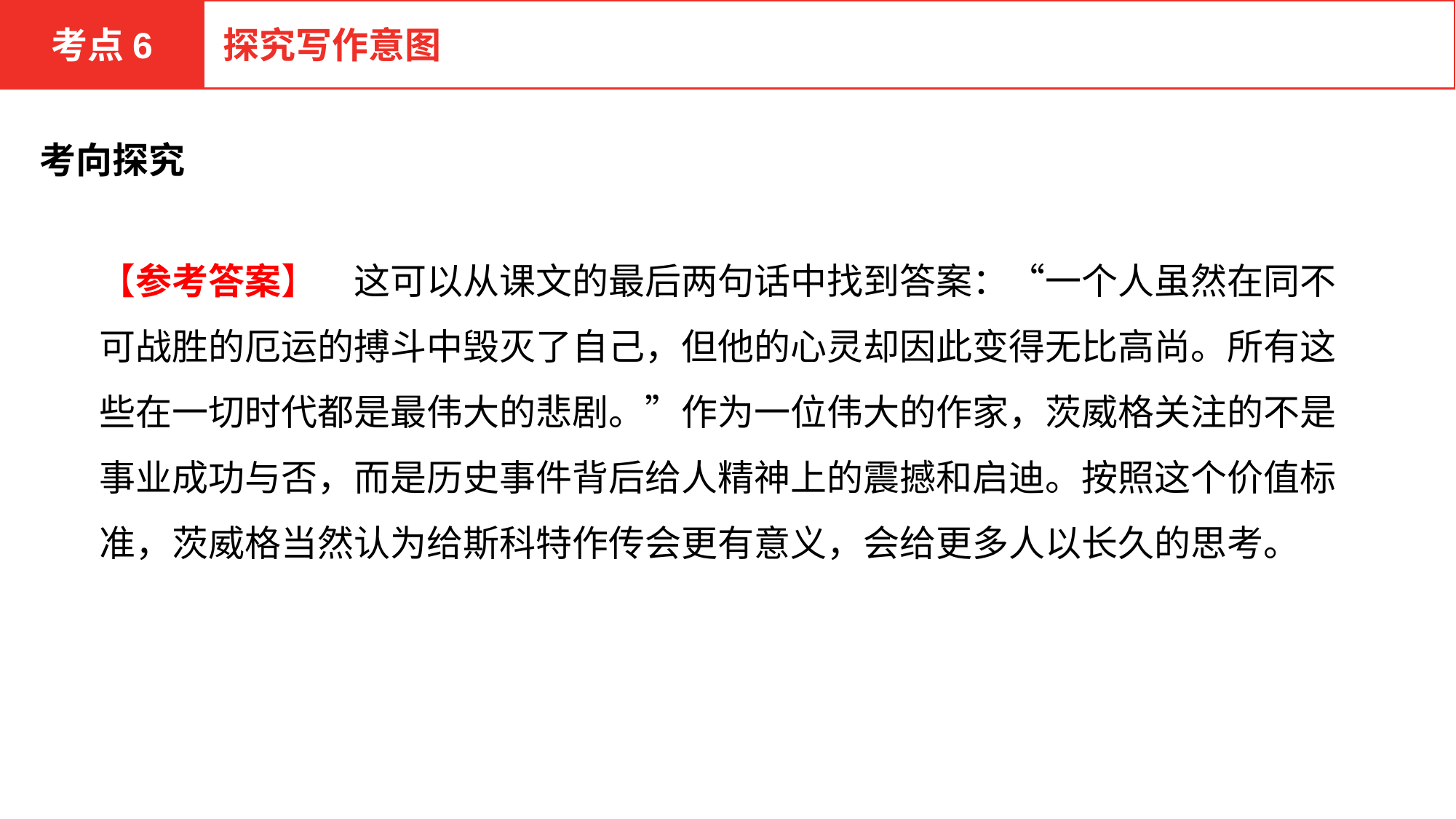

考点6
探究写作意图
考向探究

【参考答案】　这可以从课文的最后两句话中找到答案：“一个人虽然在同不可战胜的厄运的搏斗中毁灭了自己，但他的心灵却因此变得无比高尚。所有这些在一切时代都是最伟大的悲剧。”作为一位伟大的作家，茨威格关注的不是事业成功与否，而是历史事件背后给人精神上的震撼和启迪。按照这个价值标准，茨威格当然认为给斯科特作传会更有意义，会给更多人以长久的思考。